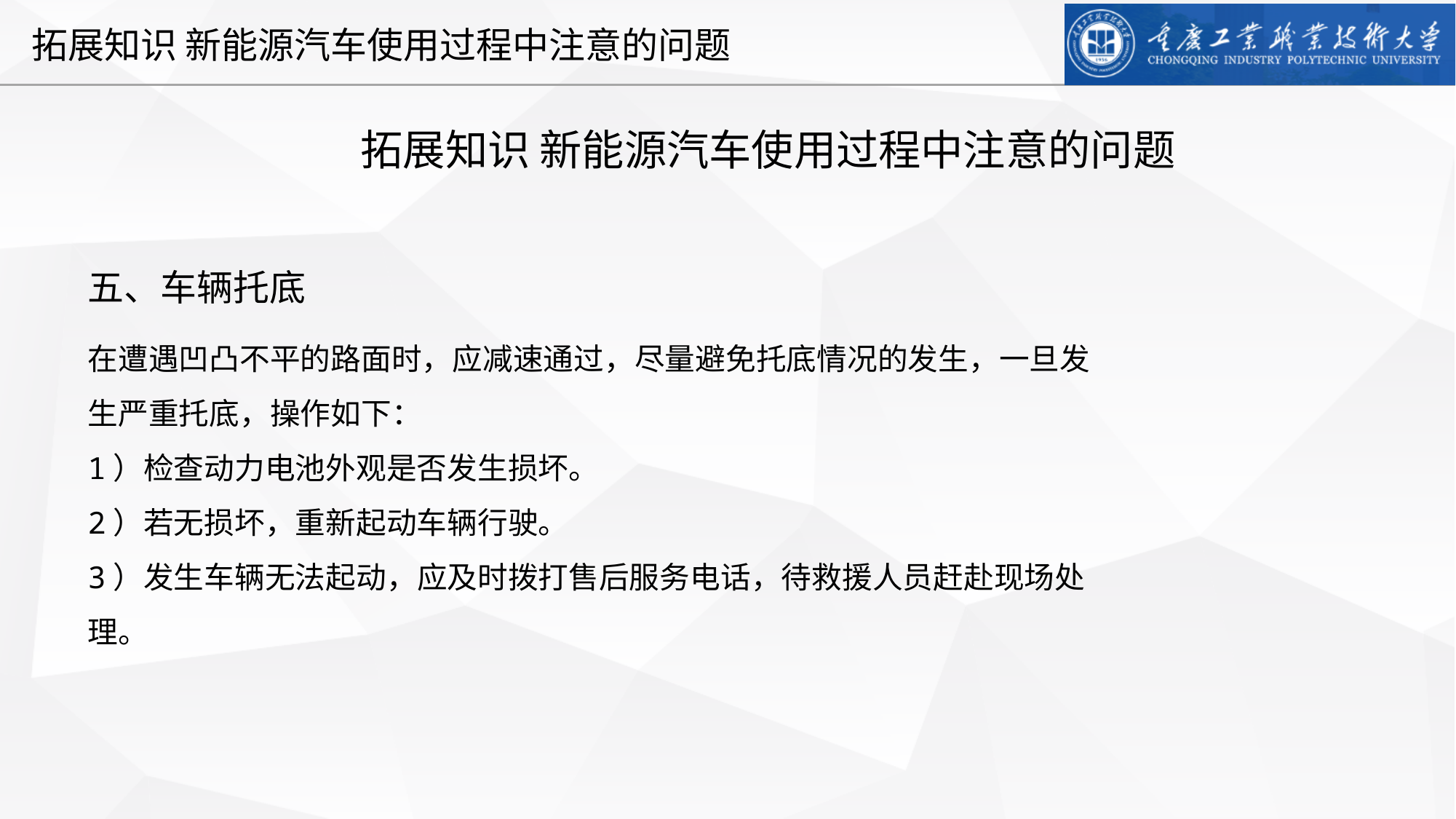

拓展知识 新能源汽车使用过程中注意的问题
五、车辆托底
在遭遇凹凸不平的路面时，应减速通过，尽量避免托底情况的发生，一旦发生严重托底，操作如下：
1）检查动力电池外观是否发生损坏。
2）若无损坏，重新起动车辆行驶。
3）发生车辆无法起动，应及时拨打售后服务电话，待救援人员赶赴现场处理。